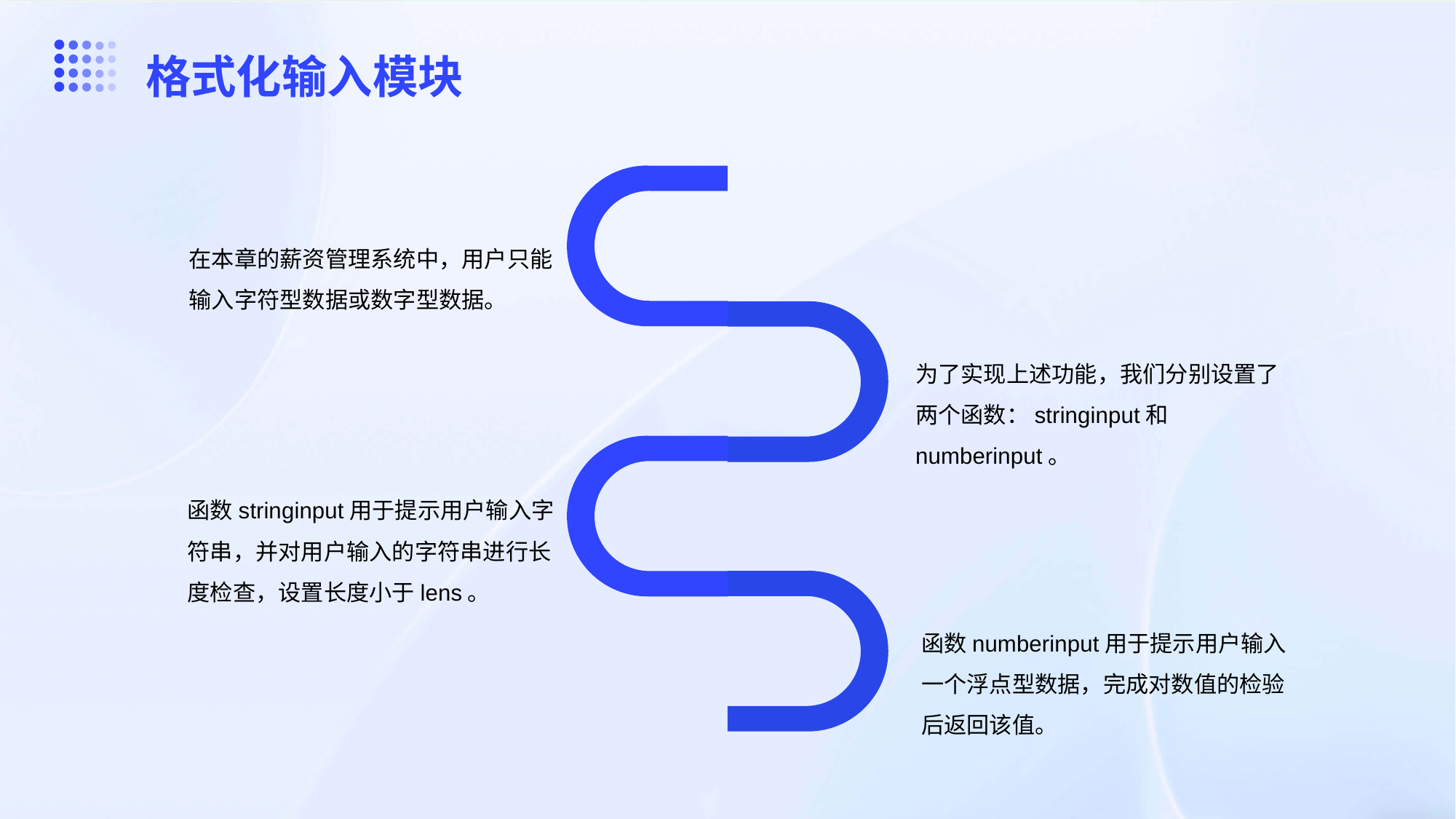

格式化输入模块

在本章的薪资管理系统中，用户只能输入字符型数据或数字型数据。

为了实现上述功能，我们分别设置了两个函数：stringinput和numberinput。

函数stringinput用于提示用户输入字符串，并对用户输入的字符串进行长度检查，设置长度小于lens。

函数numberinput用于提示用户输入一个浮点型数据，完成对数值的检验后返回该值。